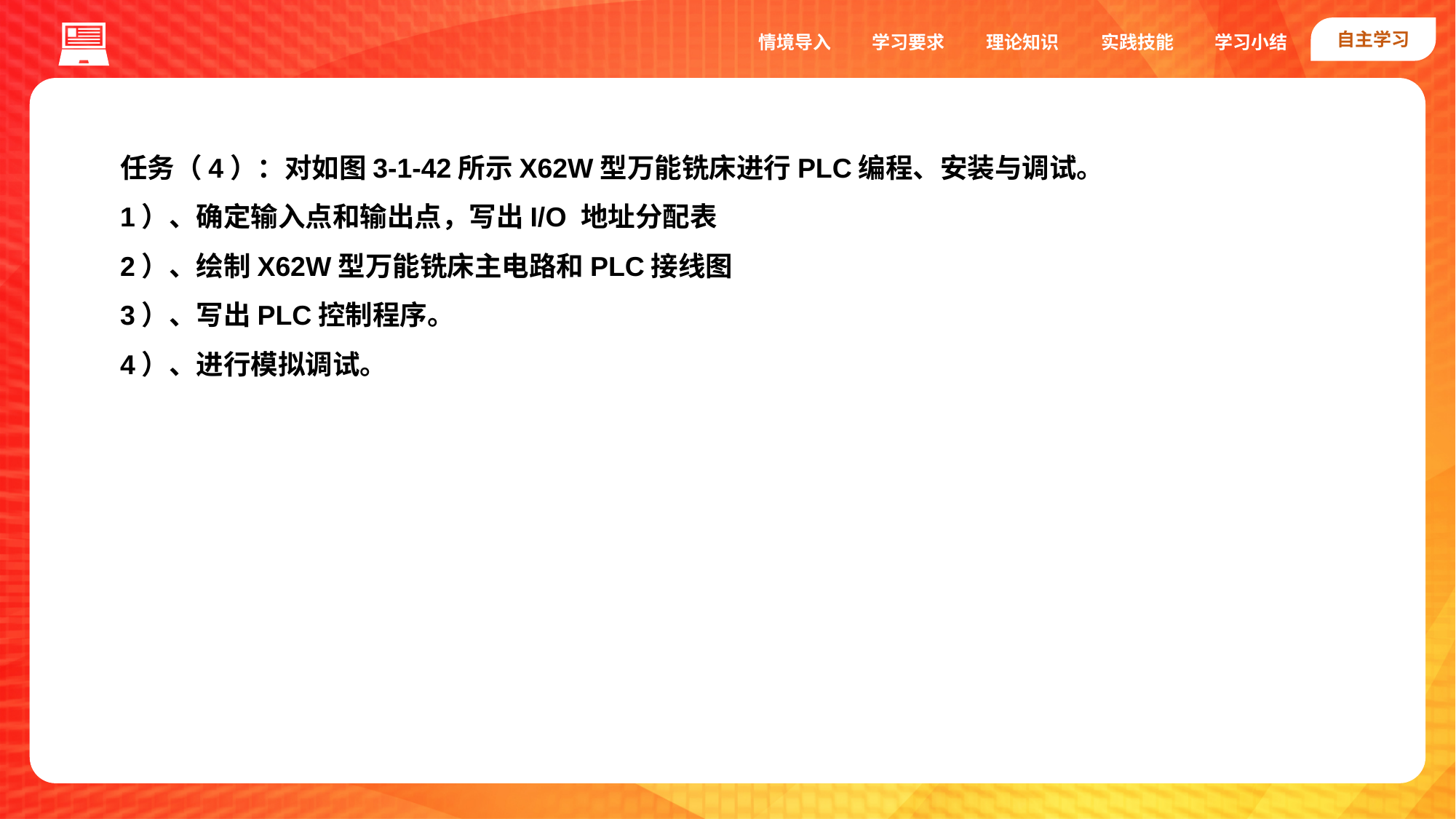

自主学习
实践技能
情境导入
学习要求
理论知识
学习小结

任务（4）：对如图3-1-42所示X62W型万能铣床进行PLC编程、安装与调试。
1）、确定输入点和输出点，写出I/O 地址分配表
2）、绘制X62W型万能铣床主电路和PLC接线图
3）、写出PLC控制程序。
4）、进行模拟调试。